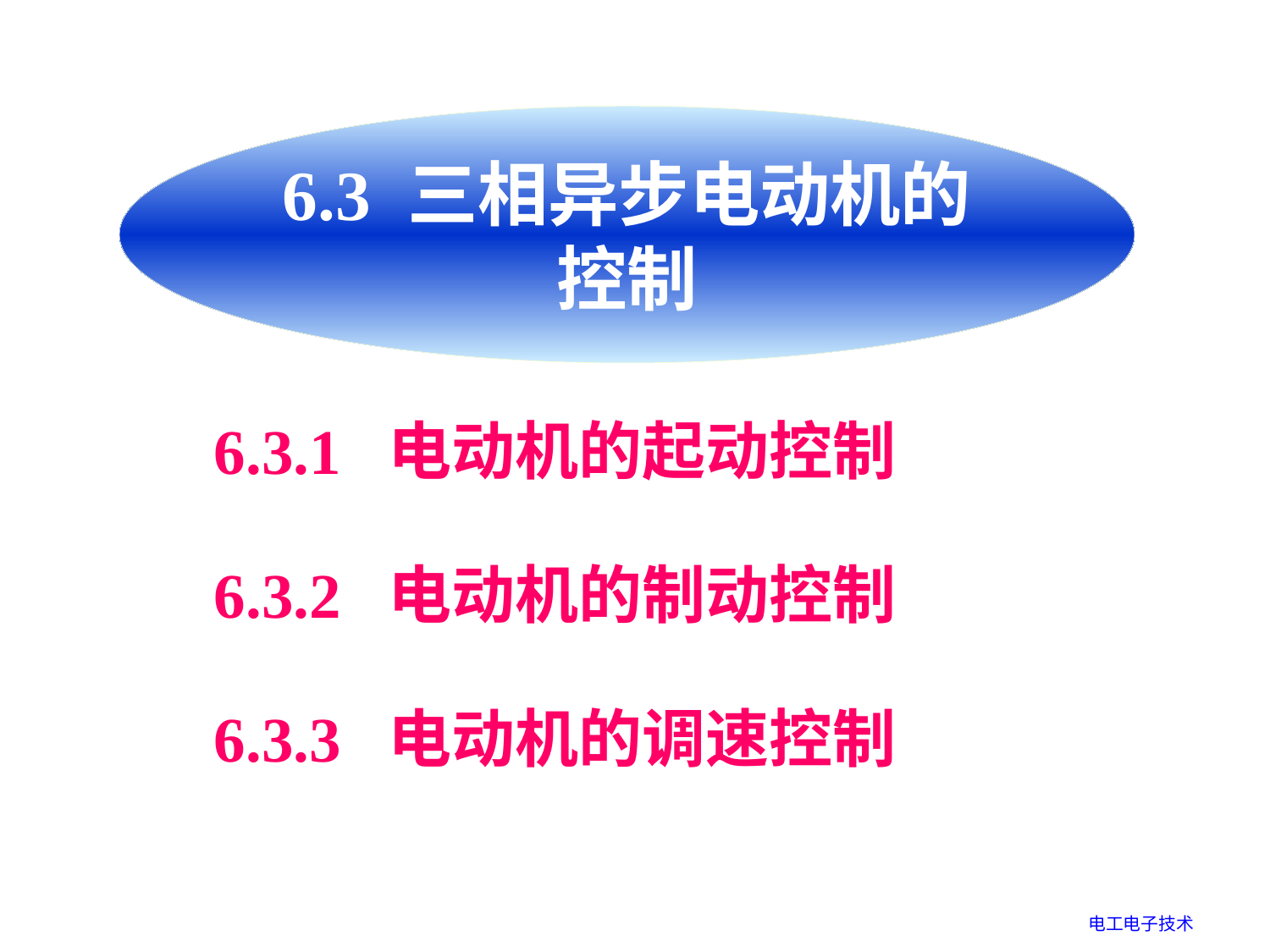

6.3 三相异步电动机的控制
6.3.1  电动机的起动控制
6.3.2  电动机的制动控制
6.3.3  电动机的调速控制
电工电子技术